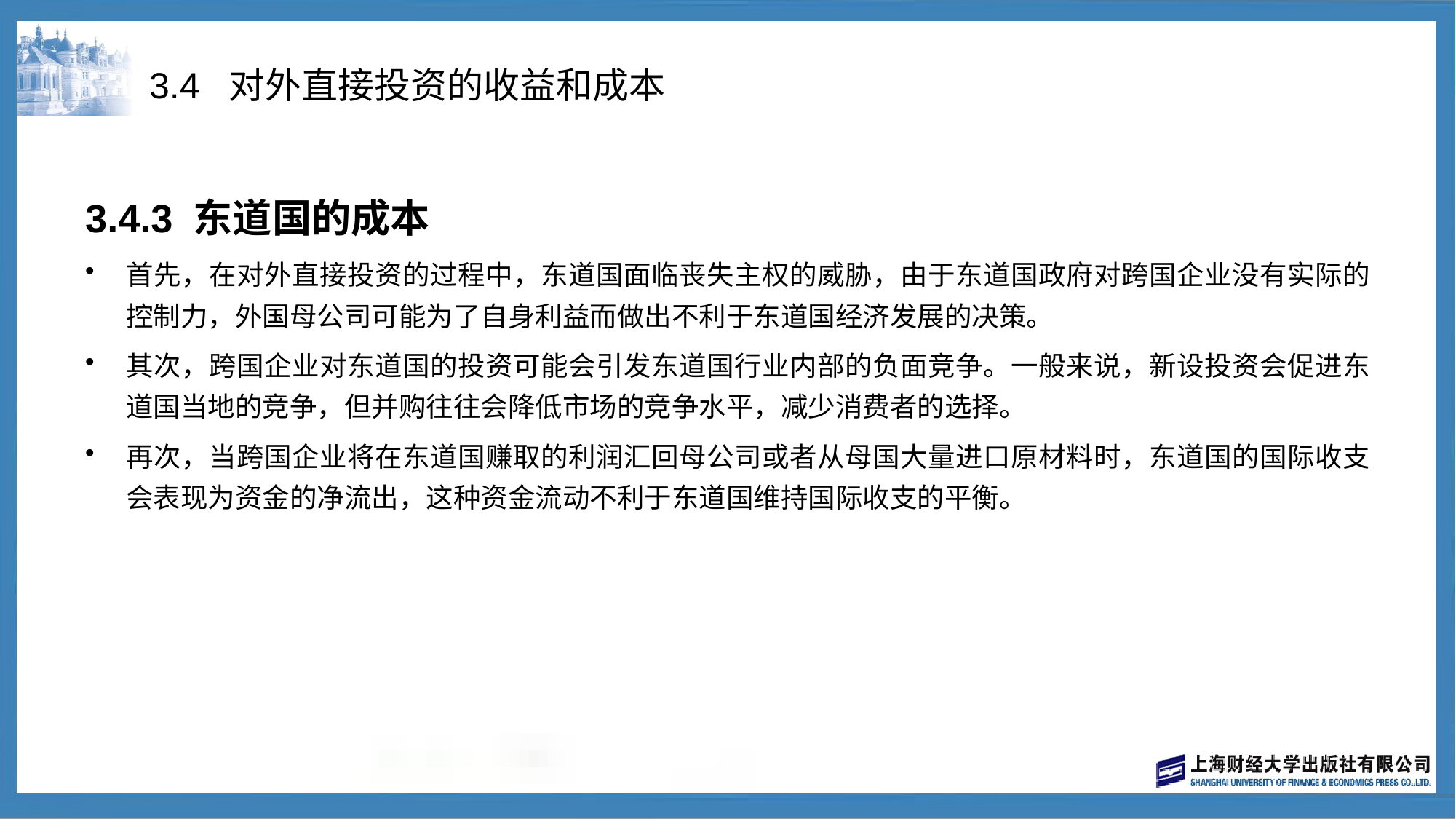

# 3.4  对外直接投资的收益和成本
3.4.3 东道国的成本
首先，在对外直接投资的过程中，东道国面临丧失主权的威胁，由于东道国政府对跨国企业没有实际的控制力，外国母公司可能为了自身利益而做出不利于东道国经济发展的决策。
其次，跨国企业对东道国的投资可能会引发东道国行业内部的负面竞争。一般来说，新设投资会促进东道国当地的竞争，但并购往往会降低市场的竞争水平，减少消费者的选择。
再次，当跨国企业将在东道国赚取的利润汇回母公司或者从母国大量进口原材料时，东道国的国际收支会表现为资金的净流出，这种资金流动不利于东道国维持国际收支的平衡。